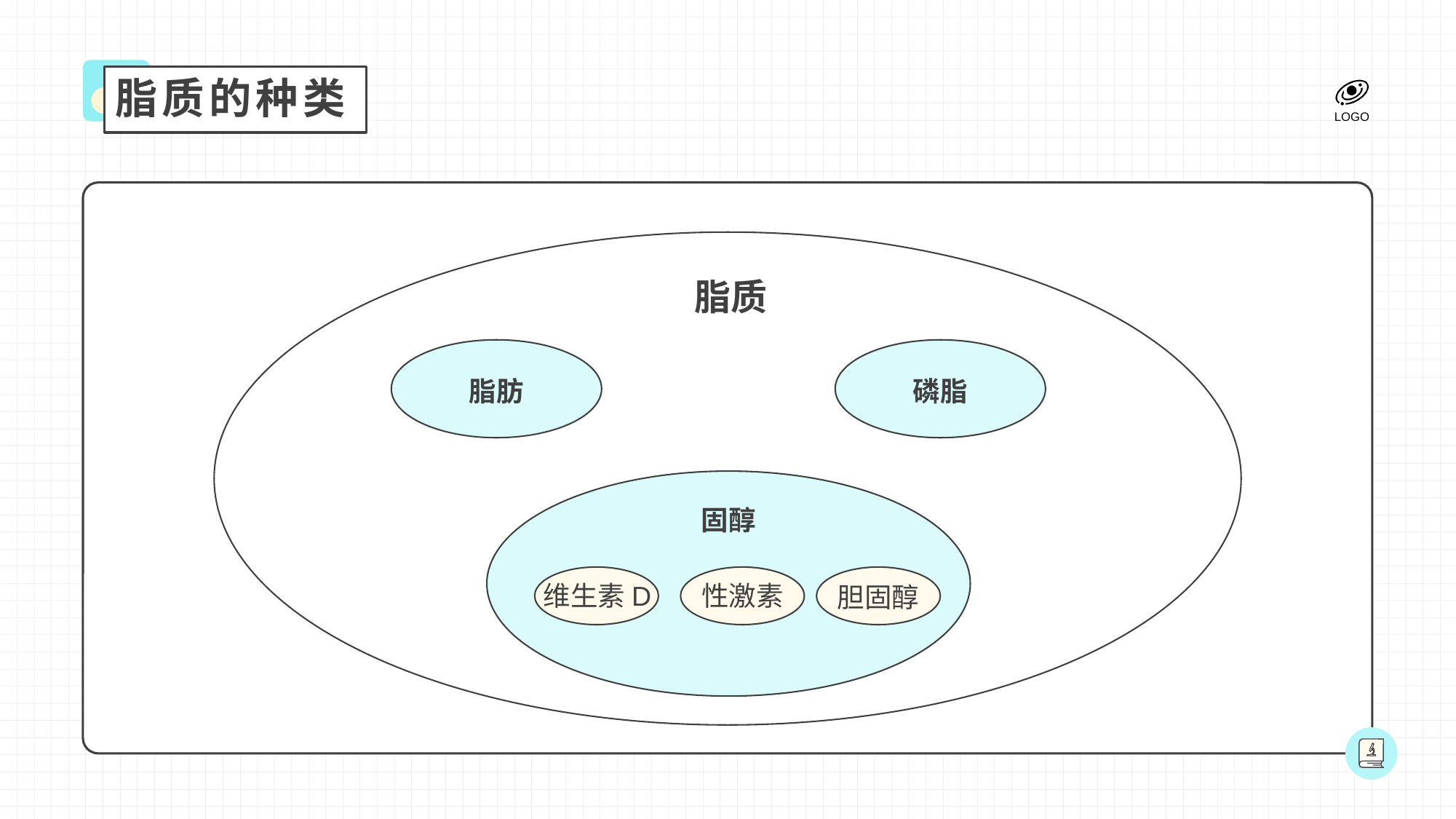

脂质的种类

脂质

脂肪
磷脂

固醇

维生素D
性激素
胆固醇